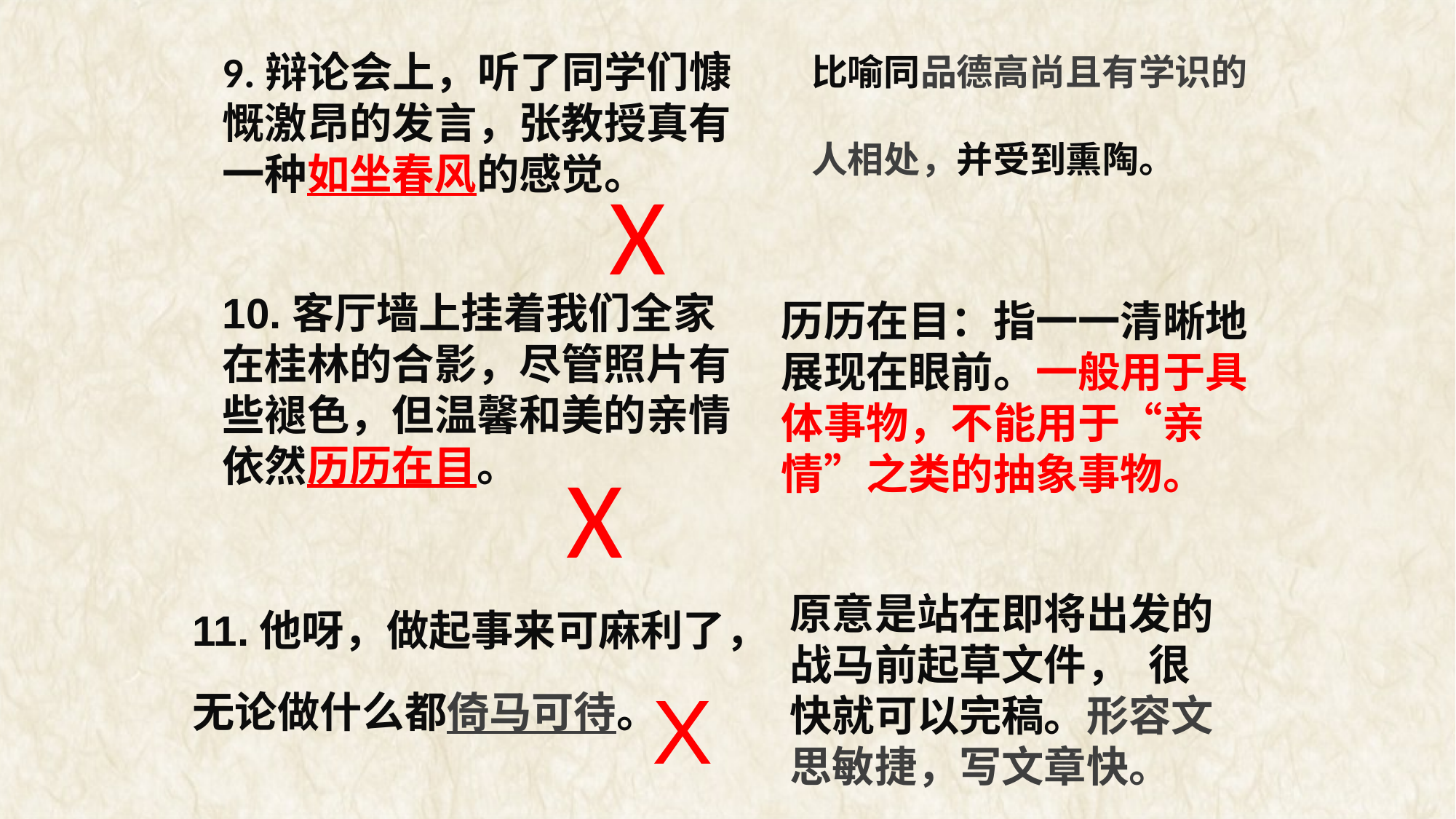

比喻同品德高尚且有学识的人相处，并受到熏陶。

9.辩论会上，听了同学们慷慨激昂的发言，张教授真有一种如坐春风的感觉。
Χ
10.客厅墙上挂着我们全家在桂林的合影，尽管照片有些褪色，但温馨和美的亲情依然历历在目。
历历在目：指一一清晰地展现在眼前。一般用于具体事物，不能用于“亲情”之类的抽象事物。
Χ
11.他呀，做起事来可麻利了，无论做什么都倚马可待。
原意是站在即将出发的战马前起草文件，  很快就可以完稿。形容文思敏捷，写文章快。
Χ